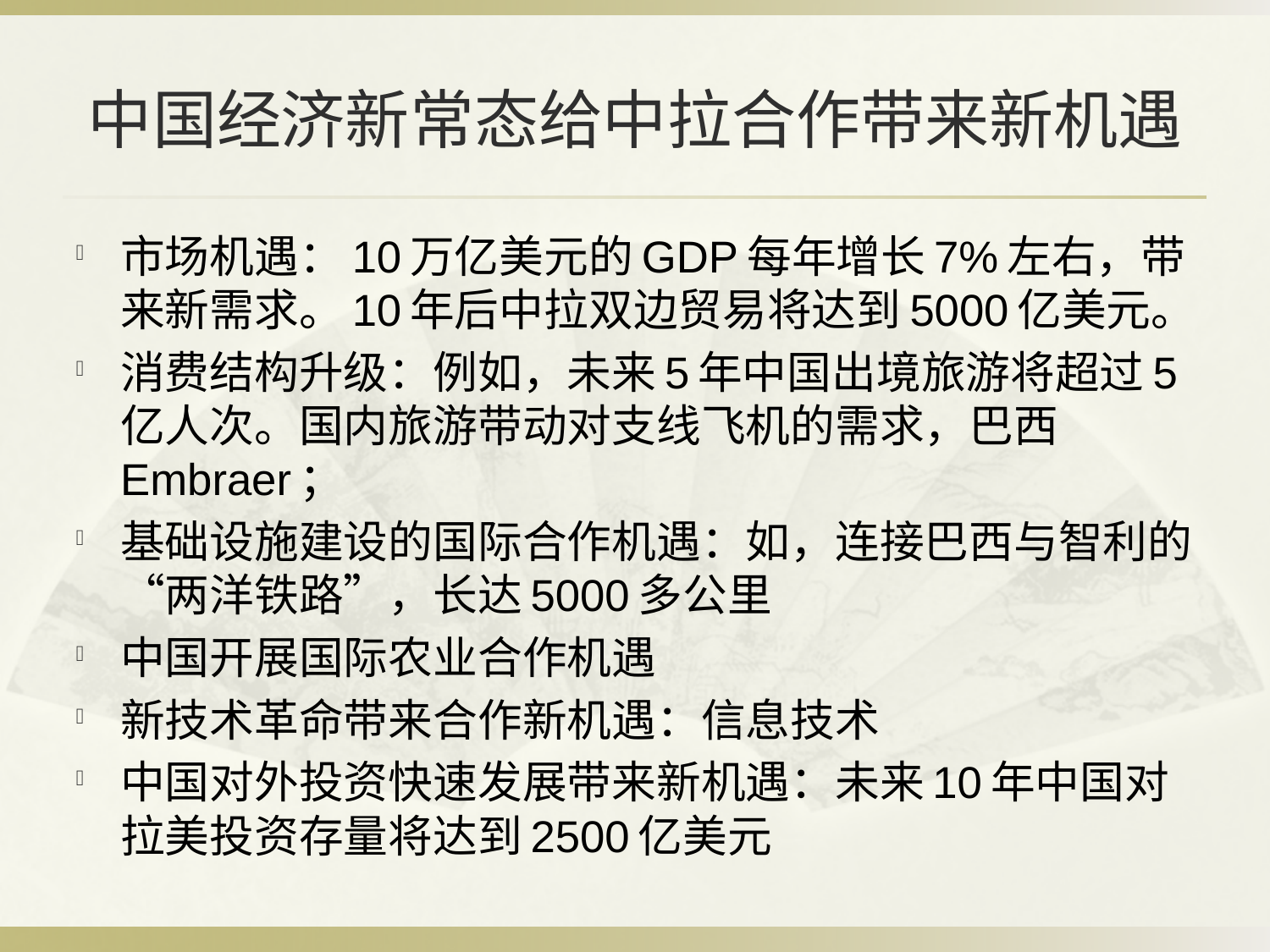

# 中国经济新常态给中拉合作带来新机遇
市场机遇：10万亿美元的GDP每年增长7%左右，带来新需求。10年后中拉双边贸易将达到5000亿美元。
消费结构升级：例如，未来5年中国出境旅游将超过5亿人次。国内旅游带动对支线飞机的需求，巴西Embraer；
基础设施建设的国际合作机遇：如，连接巴西与智利的“两洋铁路”，长达5000多公里
中国开展国际农业合作机遇
新技术革命带来合作新机遇：信息技术
中国对外投资快速发展带来新机遇：未来10年中国对拉美投资存量将达到2500亿美元